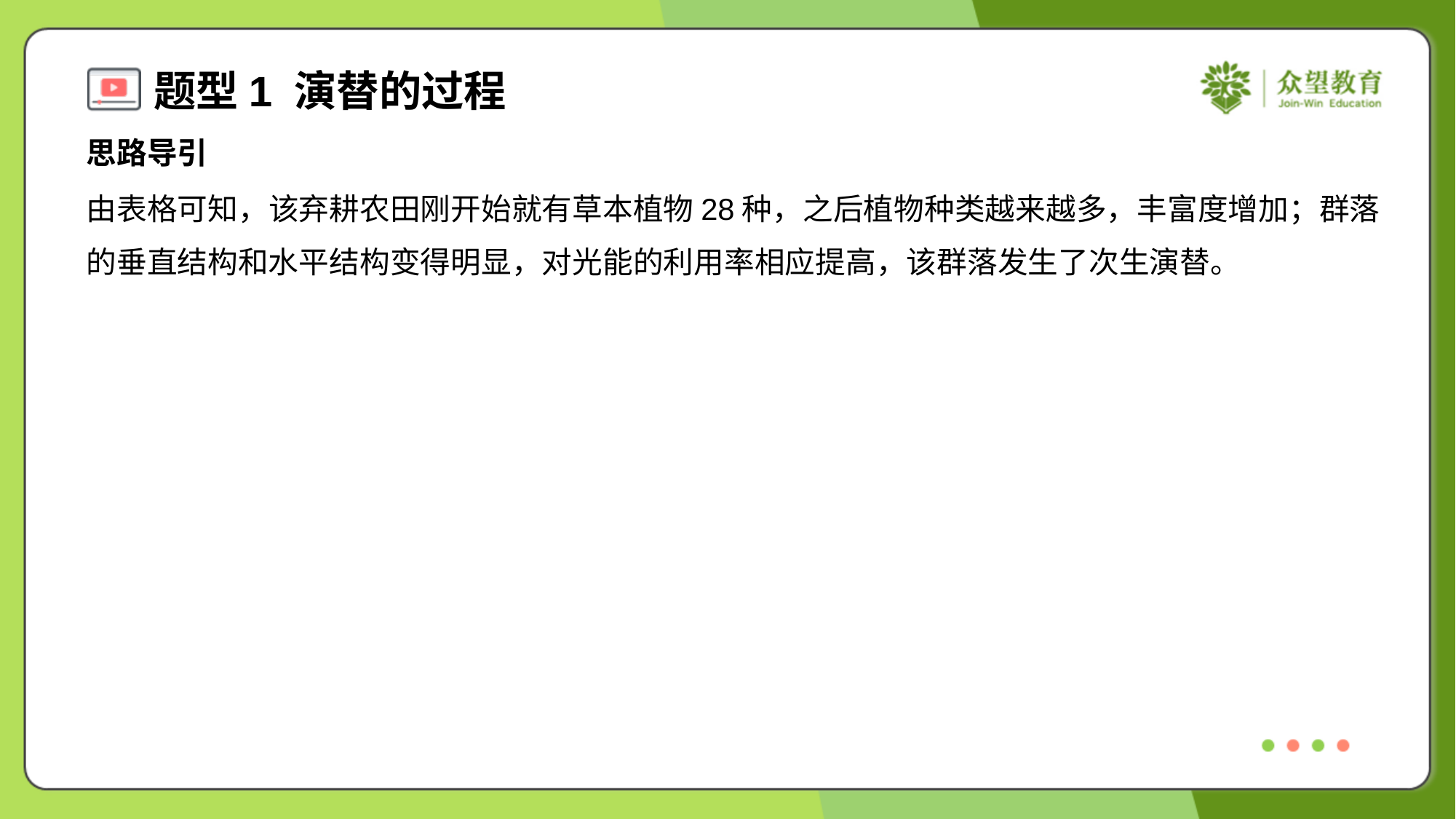

思路导引
由表格可知，该弃耕农田刚开始就有草本植物28种，之后植物种类越来越多，丰富度增加；群落
的垂直结构和水平结构变得明显，对光能的利用率相应提高，该群落发生了次生演替。